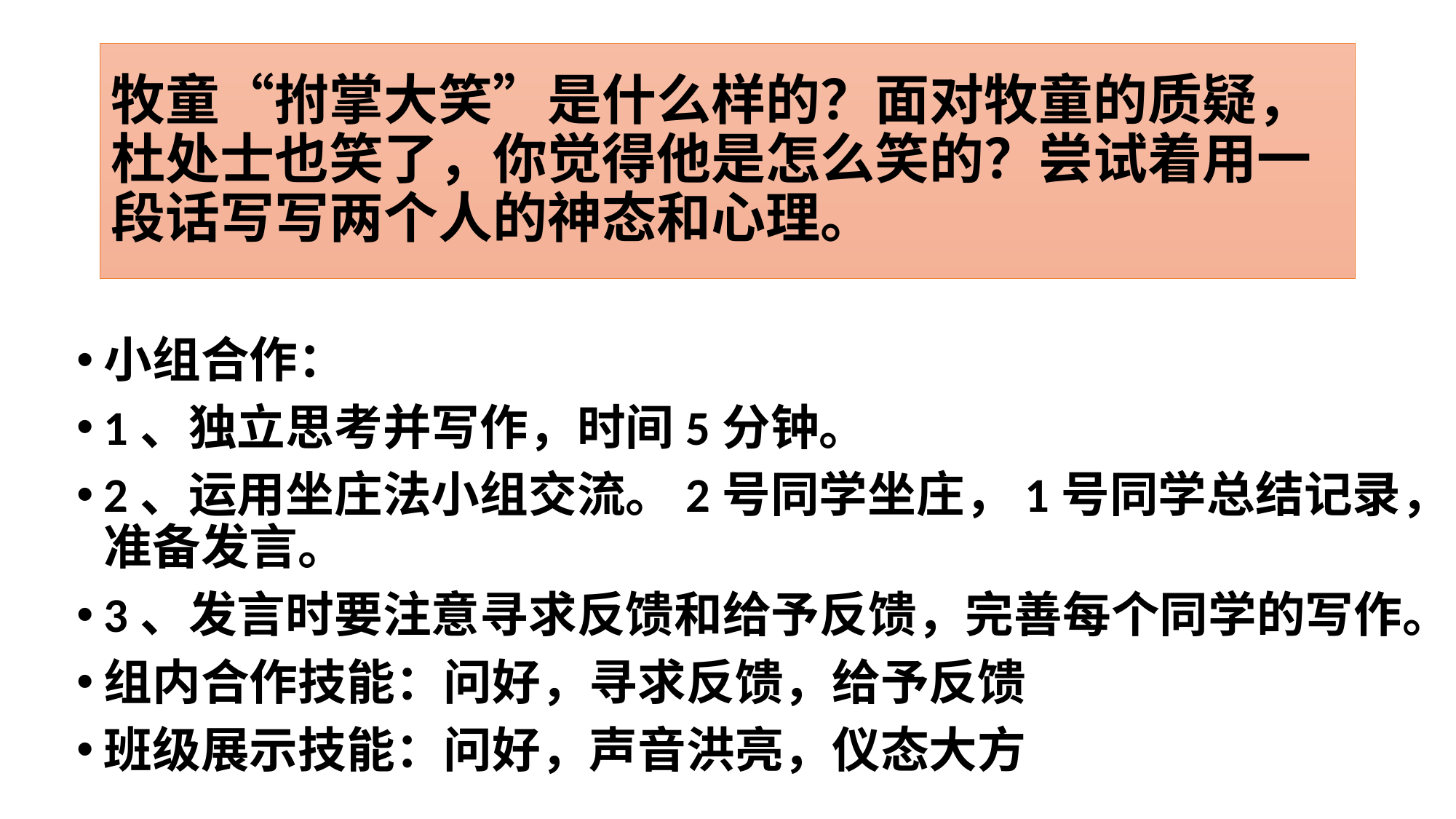

# 牧童“拊掌大笑”是什么样的？面对牧童的质疑，杜处士也笑了，你觉得他是怎么笑的？尝试着用一段话写写两个人的神态和心理。
小组合作：
1、独立思考并写作，时间5分钟。
2、运用坐庄法小组交流。2号同学坐庄，1号同学总结记录，准备发言。
3、发言时要注意寻求反馈和给予反馈，完善每个同学的写作。
组内合作技能：问好，寻求反馈，给予反馈
班级展示技能：问好，声音洪亮，仪态大方